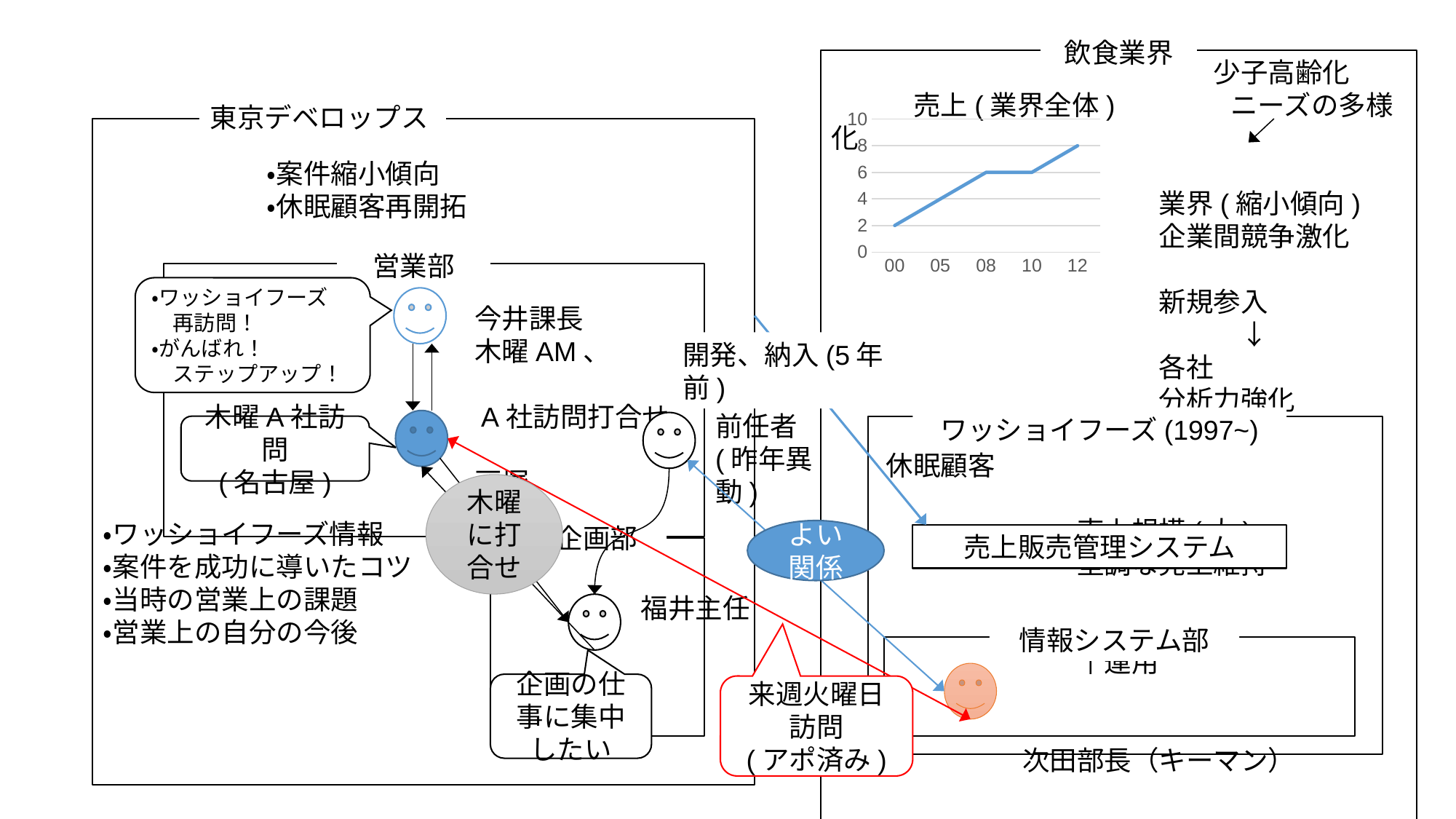

飲食業界

### Chart

| Category | 00 |
|---|---|
| 00 | 2.0 |
| 05 | 4.0 |
| 08 | 6.0 |
| 10 | 6.0 |
| 12 | 8.0 |
　　　　　　　　　　　　　　少子高齢化
　　　売上(業界全体)　　　　ニーズの多様化

　　　　　　　　　　　　業界(縮小傾向)
　　　　　　　　　　　　企業間競争激化
　　　　　　　　　　　　新規参入
　　　　　　　　　　　　　　　↓
　　　　　　　　　　　　各社
　　　　　　　　　　　　分析力強化

　　休眠顧客

　　　　　　　　　売上規模(大)
　　　　　　　　　堅調な売上維持

　　　　　　　　　↑運用

　　　　　　　次田部長（キーマン）

東京デベロップス

　　　　　　・案件縮小傾向
　　　　　　・休眠顧客再開拓

・ワッショイフーズ情報
・案件を成功に導いたコツ
・当時の営業上の課題
・営業上の自分の今後

営業部

　　　　　　　　　　　今井課長
　　　　　　　　　　　木曜AM、
　　　　　　　　　　　A社訪問打合せ

　　　　　　　　　　　戸塚

・ワッショイフーズ
　再訪問！
・がんばれ！
　ステップアップ！

開発、納入(5年前)
前任者
(昨年異動)
ワッショイフーズ(1997~)

木曜A社訪問
(名古屋)

木曜に打合せ
企画部
よい関係
売上販売管理システム

福井主任

情報システム部

企画の仕事に集中したい
来週火曜日
訪問
(アポ済み)